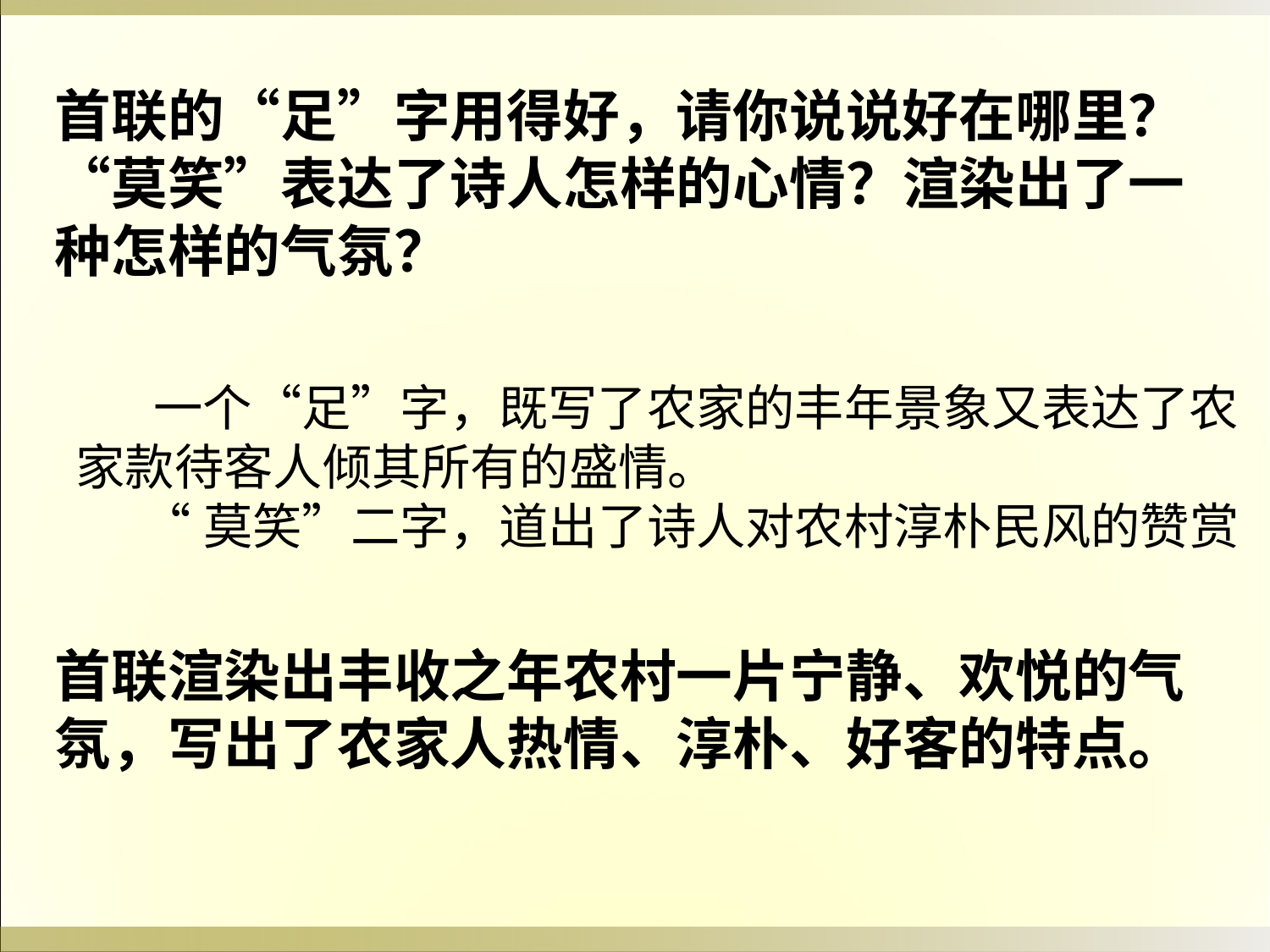

首联的“足”字用得好，请你说说好在哪里？“莫笑”表达了诗人怎样的心情？渲染出了一种怎样的气氛？
      一个“足”字，既写了农家的丰年景象又表达了农家款待客人倾其所有的盛情。
      “莫笑”二字，道出了诗人对农村淳朴民风的赞赏
首联渲染出丰收之年农村一片宁静、欢悦的气氛，写出了农家人热情、淳朴、好客的特点。